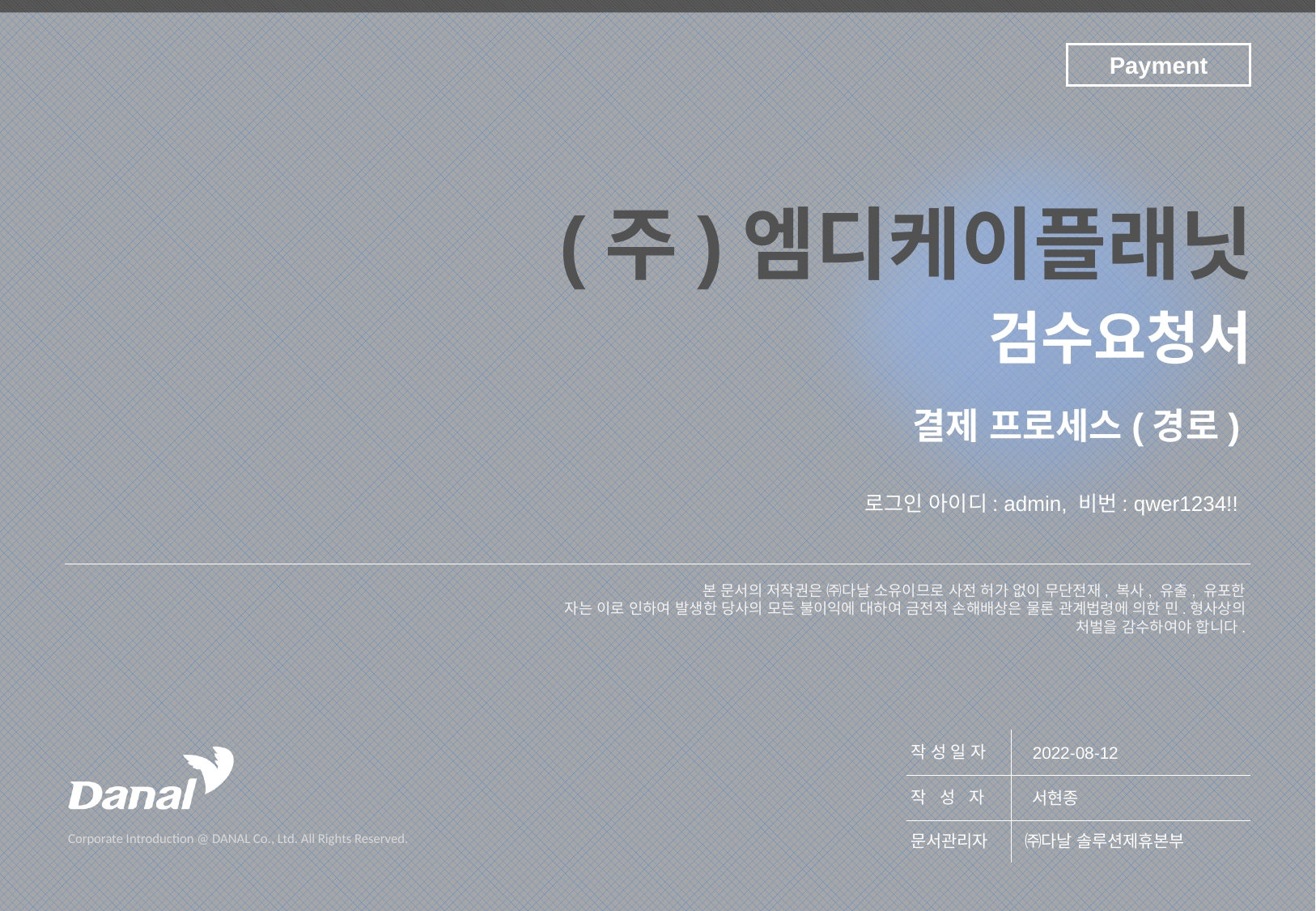

(주)엠디케이플래닛
로그인 아이디: admin, 비번: qwer1234!!
2022-08-12
서현종